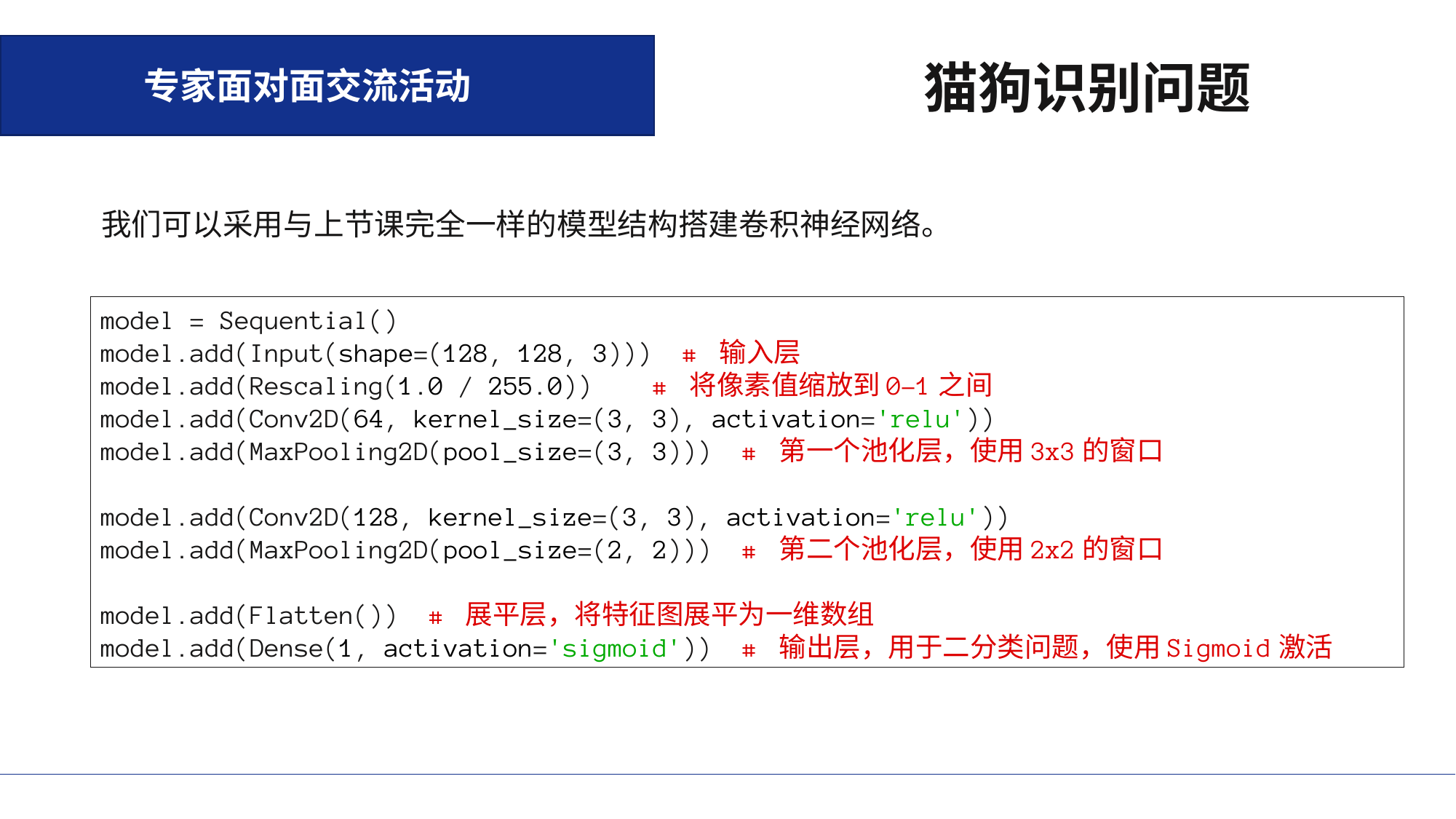

专家面对面交流活动
猫狗识别问题

我们可以采用与上节课完全一样的模型结构搭建卷积神经网络。
model = Sequential()
model.add(Input(shape=(128, 128, 3)))  # 输入层
model.add(Rescaling(1.0 / 255.0))    # 将像素值缩放到0-1之间
model.add(Conv2D(64, kernel_size=(3, 3), activation='relu'))
model.add(MaxPooling2D(pool_size=(3, 3)))  # 第一个池化层，使用3x3的窗口
model.add(Conv2D(128, kernel_size=(3, 3), activation='relu'))
model.add(MaxPooling2D(pool_size=(2, 2)))  # 第二个池化层，使用2x2的窗口
model.add(Flatten())  # 展平层，将特征图展平为一维数组
model.add(Dense(1, activation='sigmoid'))  # 输出层，用于二分类问题，使用Sigmoid激活